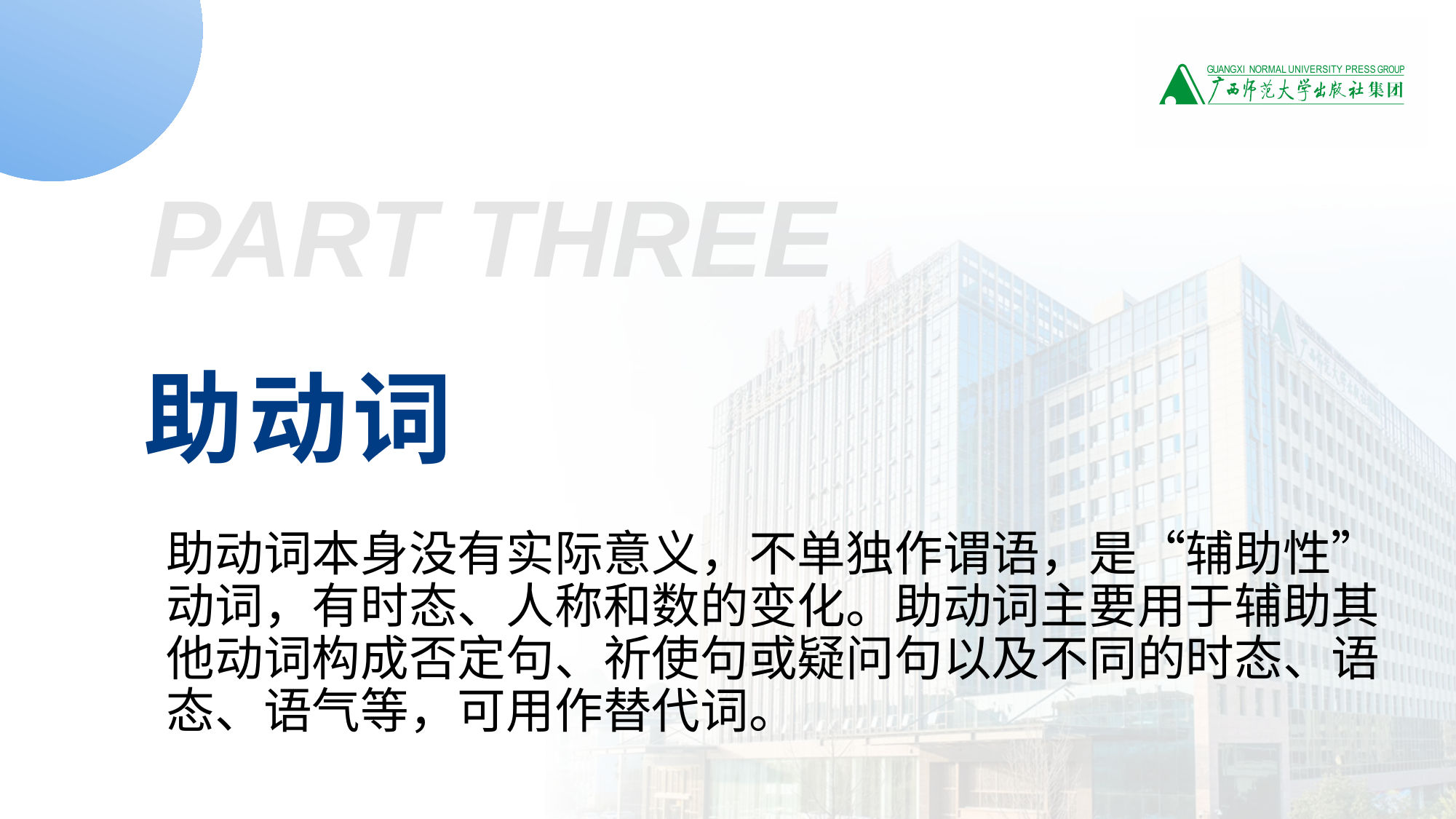

PART THREE
助动词
助动词本身没有实际意义，不单独作谓语，是“辅助性”动词，有时态、人称和数的变化。助动词主要用于辅助其他动词构成否定句、祈使句或疑问句以及不同的时态、语态、语气等，可用作替代词。